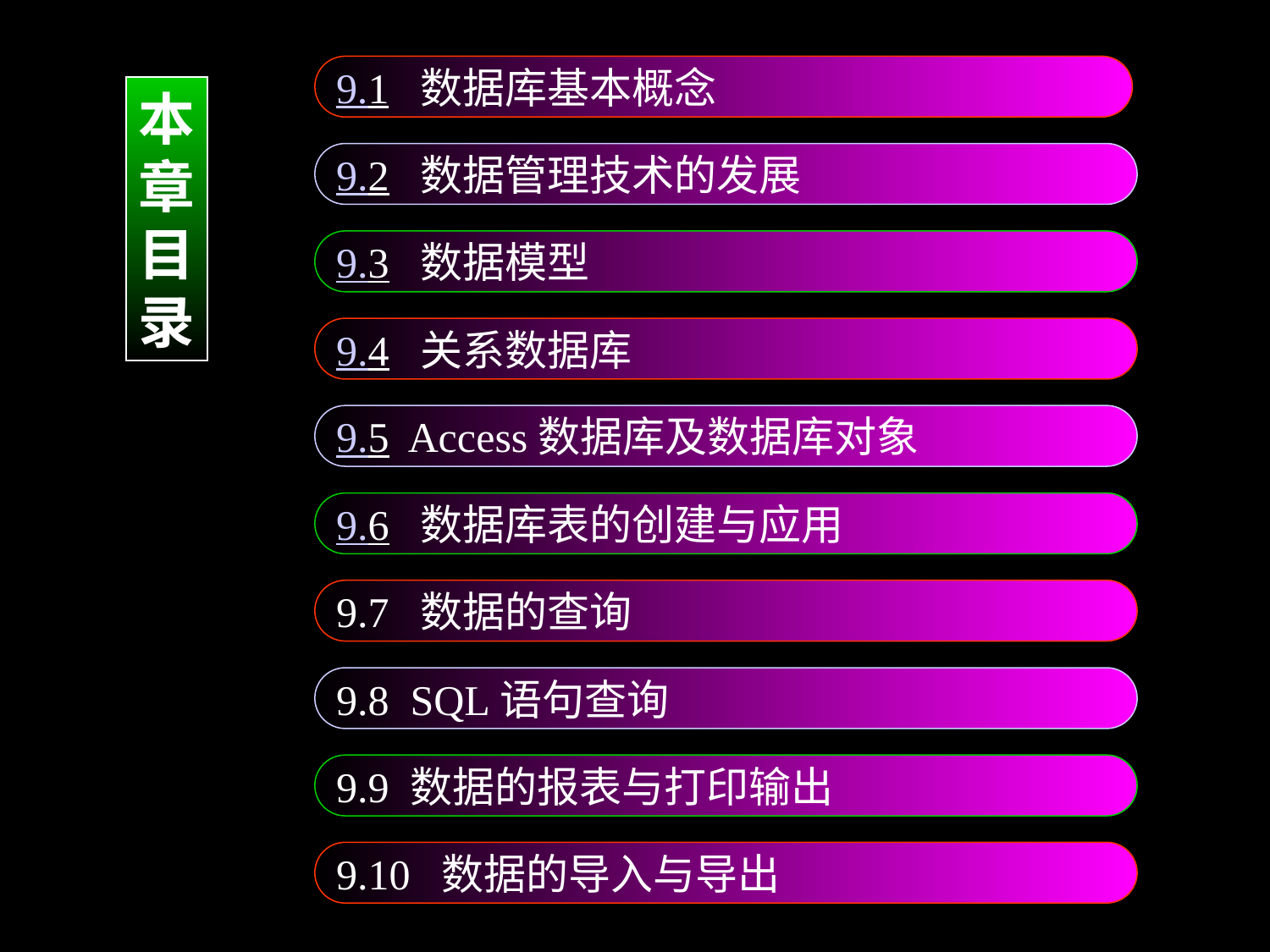

9.1  数据库基本概念
本
章
目
录
9.2  数据管理技术的发展
9.3  数据模型
9.4  关系数据库
9.5  Access数据库及数据库对象
9.6  数据库表的创建与应用
9.7  数据的查询
9.8  SQL语句查询
9.9 数据的报表与打印输出
9.10  数据的导入与导出